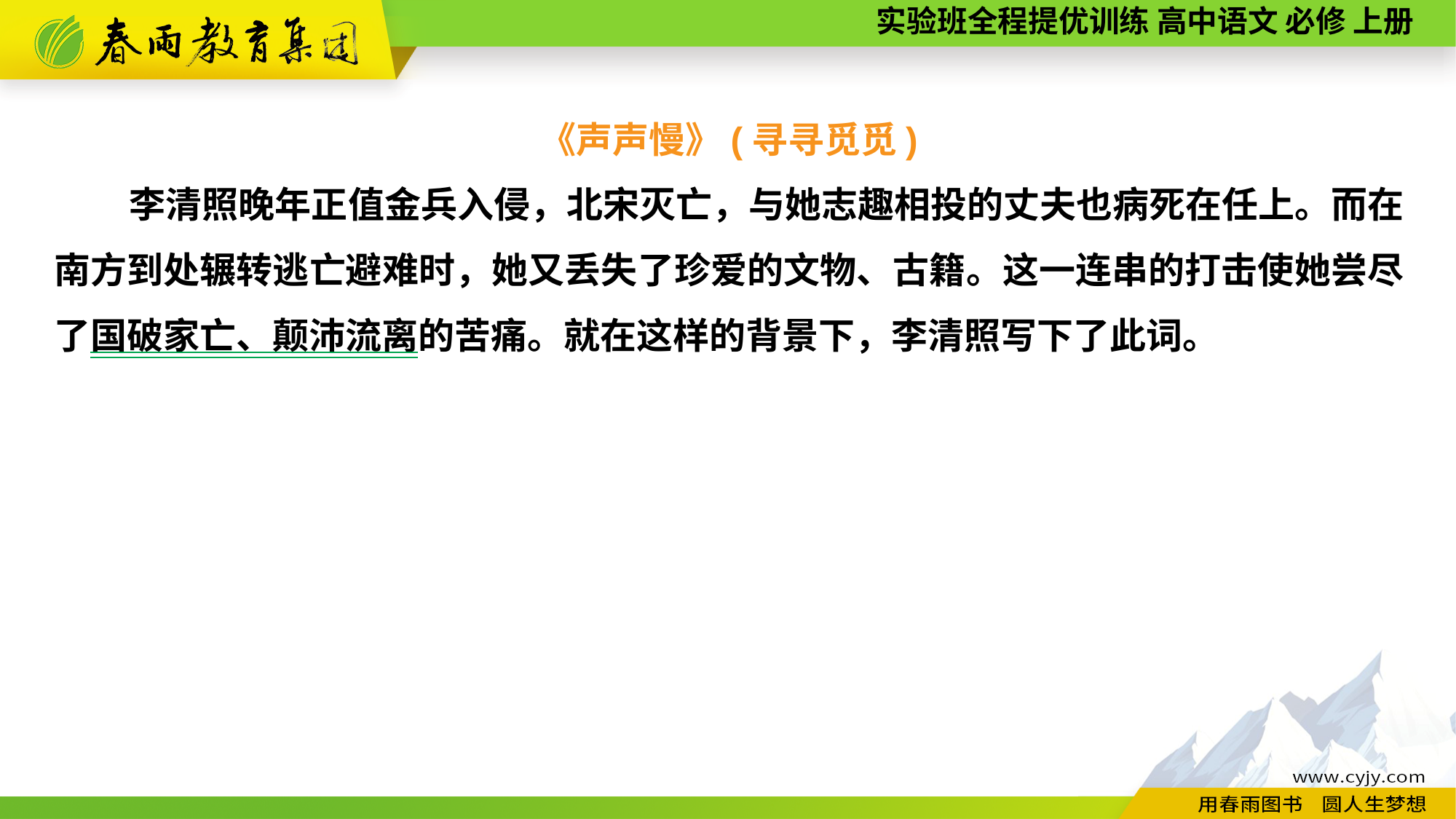

《声声慢》(寻寻觅觅)
李清照晚年正值金兵入侵，北宋灭亡，与她志趣相投的丈夫也病死在任上。而在南方到处辗转逃亡避难时，她又丢失了珍爱的文物、古籍。这一连串的打击使她尝尽了国破家亡、颠沛流离的苦痛。就在这样的背景下，李清照写下了此词。